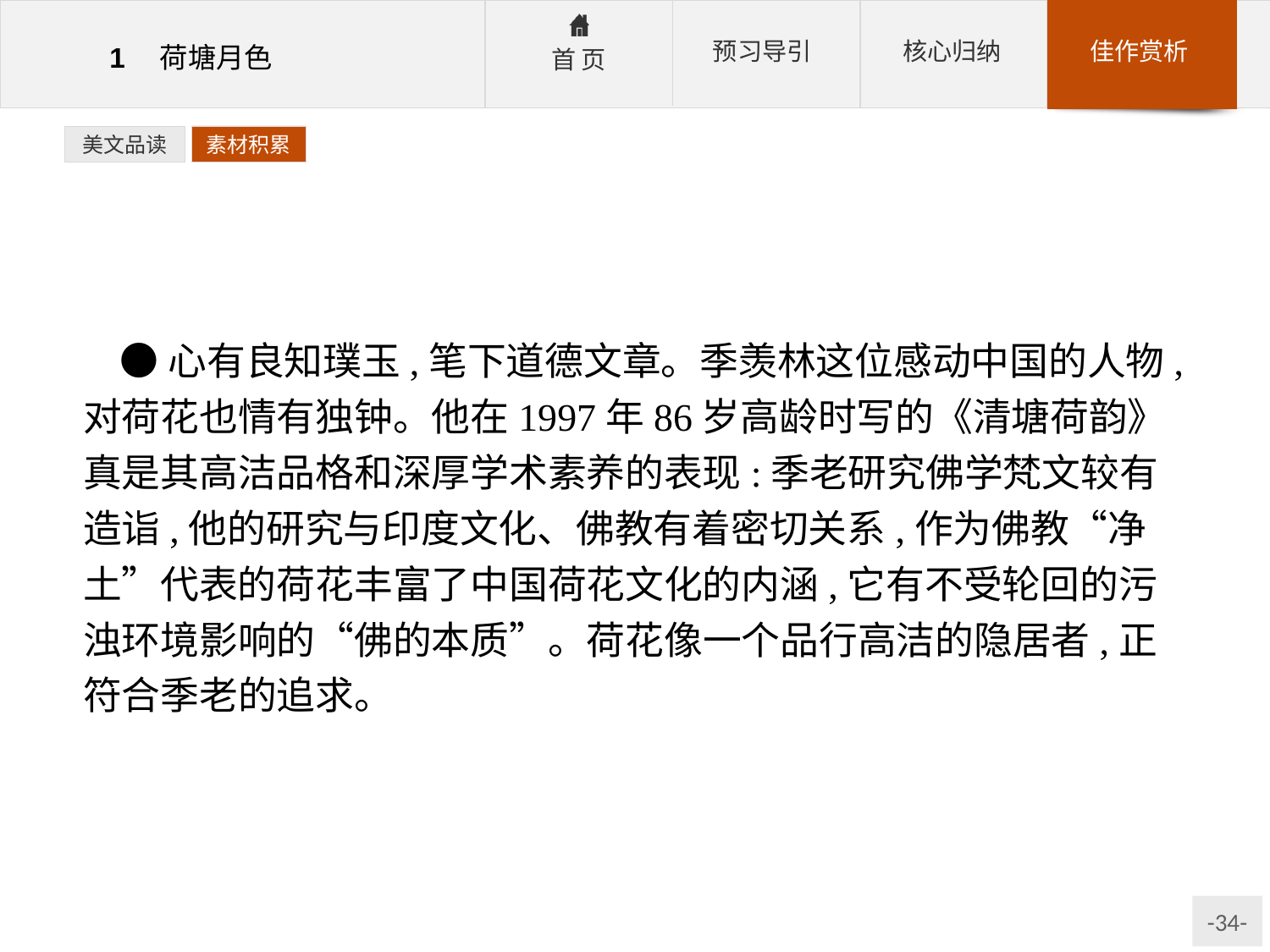

美文品读
素材积累
●心有良知璞玉,笔下道德文章。季羡林这位感动中国的人物,对荷花也情有独钟。他在1997年86岁高龄时写的《清塘荷韵》真是其高洁品格和深厚学术素养的表现:季老研究佛学梵文较有造诣,他的研究与印度文化、佛教有着密切关系,作为佛教“净土”代表的荷花丰富了中国荷花文化的内涵,它有不受轮回的污浊环境影响的“佛的本质”。荷花像一个品行高洁的隐居者,正符合季老的追求。